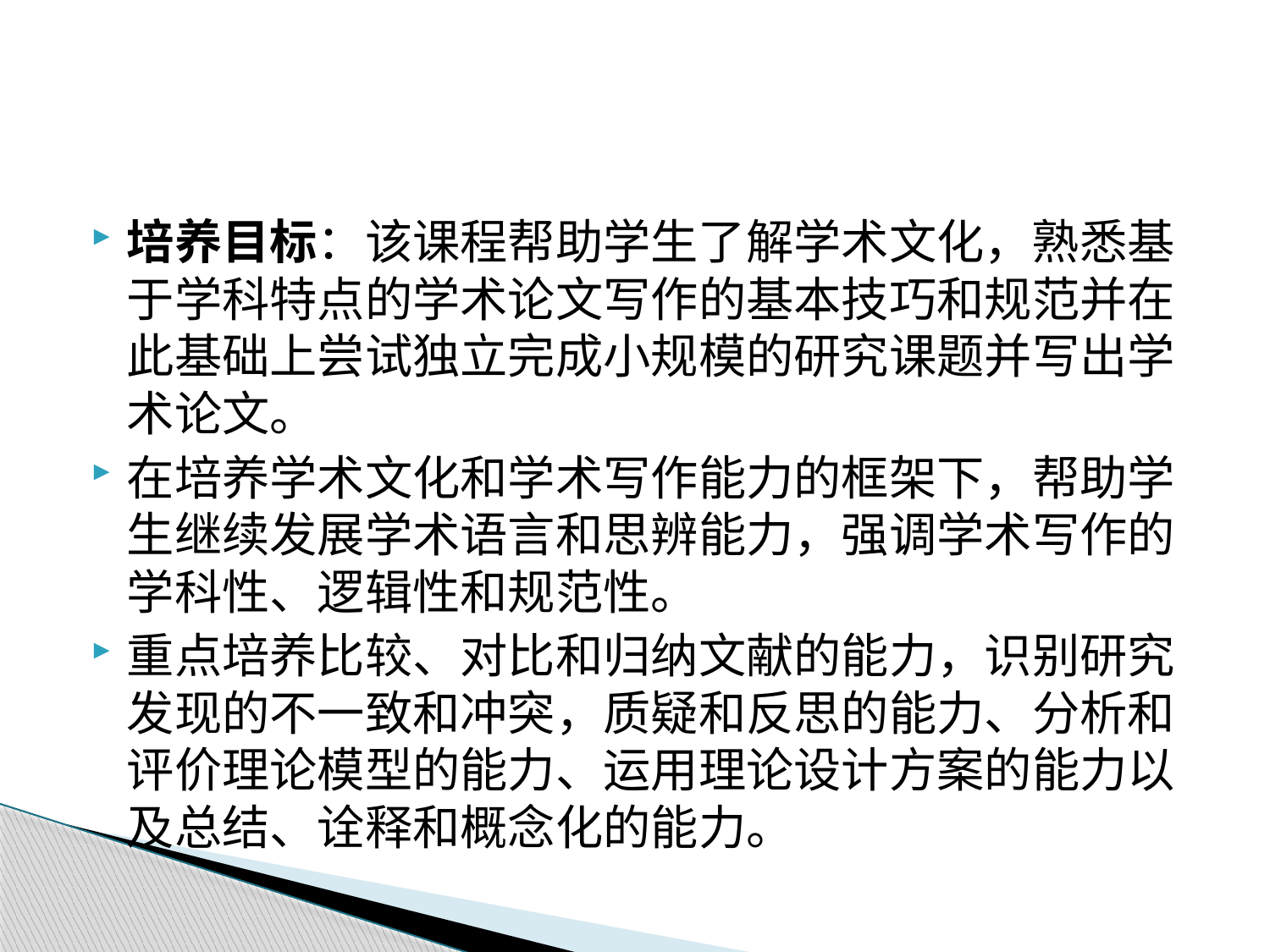

#
培养目标：该课程帮助学生了解学术文化，熟悉基于学科特点的学术论文写作的基本技巧和规范并在此基础上尝试独立完成小规模的研究课题并写出学术论文。
在培养学术文化和学术写作能力的框架下，帮助学生继续发展学术语言和思辨能力，强调学术写作的学科性、逻辑性和规范性。
重点培养比较、对比和归纳文献的能力，识别研究发现的不一致和冲突，质疑和反思的能力、分析和评价理论模型的能力、运用理论设计方案的能力以及总结、诠释和概念化的能力。